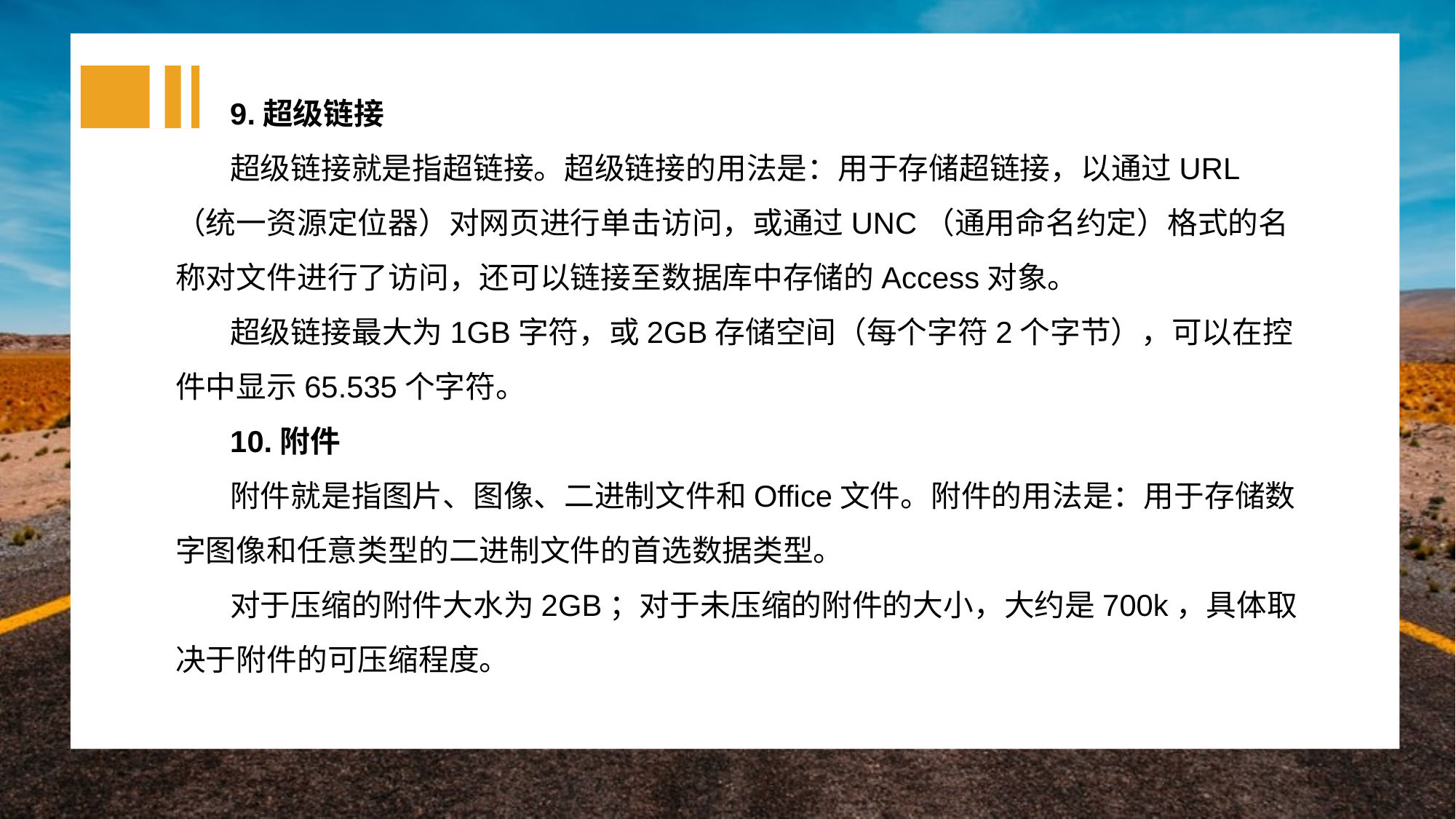

9.超级链接
超级链接就是指超链接。超级链接的用法是：用于存储超链接，以通过URL（统一资源定位器）对网页进行单击访问，或通过UNC（通用命名约定）格式的名称对文件进行了访问，还可以链接至数据库中存储的Access对象。
超级链接最大为1GB字符，或2GB存储空间（每个字符2个字节），可以在控件中显示65.535个字符。
10.附件
附件就是指图片、图像、二进制文件和Office文件。附件的用法是：用于存储数字图像和任意类型的二进制文件的首选数据类型。
对于压缩的附件大水为2GB；对于未压缩的附件的大小，大约是700k，具体取决于附件的可压缩程度。